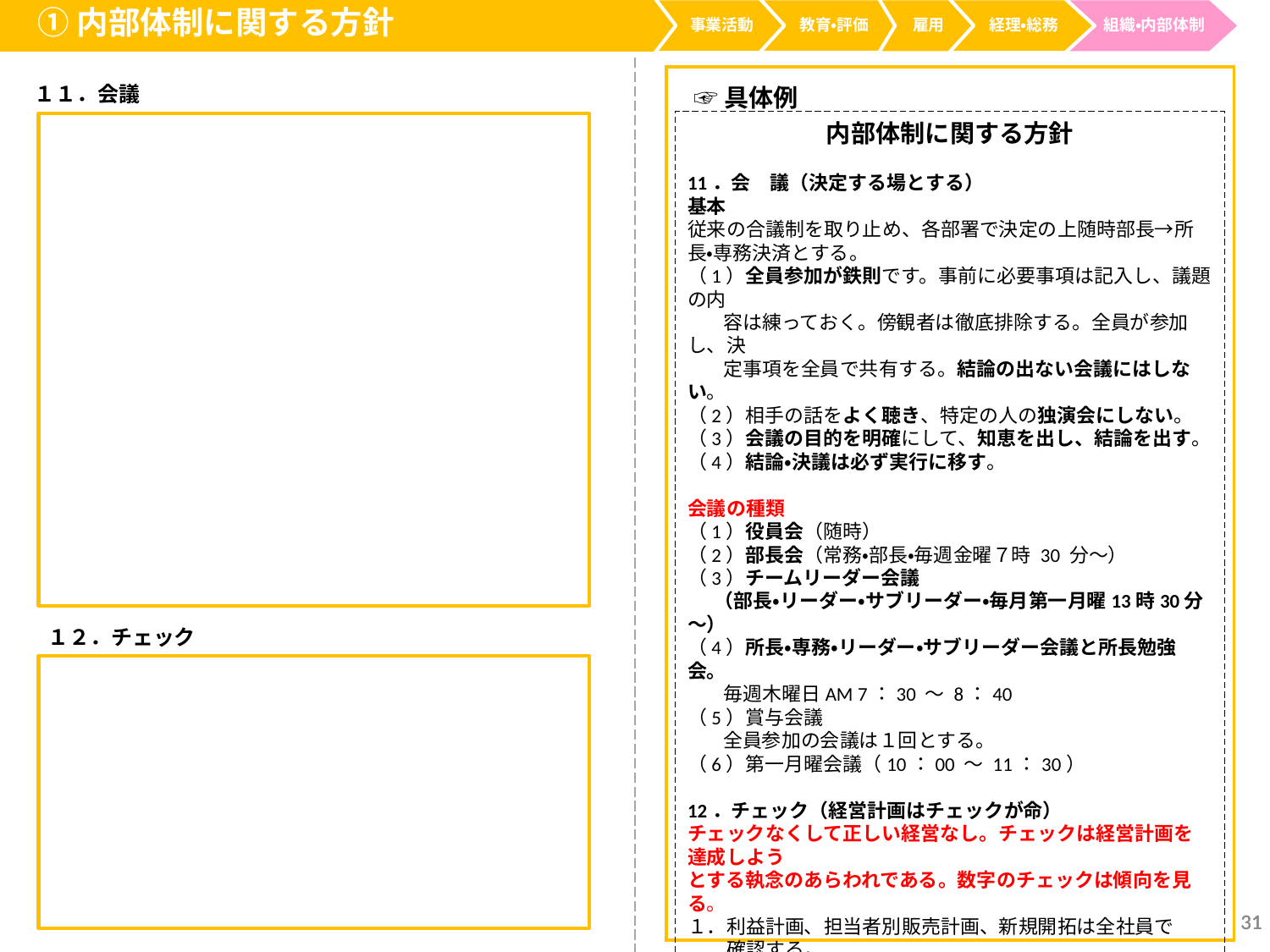

①内部体制に関する方針
事業活動
経理・総務
教育・評価
雇用
組織・内部体制

１１．会議
☞具体例
内部体制に関する方針

11．会　議（決定する場とする）
基本
従来の合議制を取り止め、各部署で決定の上随時部長→所長・専務決済とする。
（1）全員参加が鉄則です。事前に必要事項は記入し、議題の内
       容は練っておく。傍観者は徹底排除する。全員が参加し、決
       定事項を全員で共有する。結論の出ない会議にはしない。
（2）相手の話をよく聴き、特定の人の独演会にしない。
（3）会議の目的を明確にして、知恵を出し、結論を出す。
（4）結論・決議は必ず実行に移す。

会議の種類
（1）役員会（随時）
（2）部長会（常務・部長・毎週金曜７時 30 分～）
（3）チームリーダー会議
     （部長・リーダー・サブリーダー・毎月第一月曜13時30分～）
（4）所長・専務・リーダー・サブリーダー会議と所長勉強会。
       毎週木曜日AM 7：30 ～ 8：40
（5）賞与会議
       全員参加の会議は１回とする。
（6）第一月曜会議（10：00 ～ 11：30）

12．チェック（経営計画はチェックが命）
チェックなくして正しい経営なし。チェックは経営計画を達成しよう
とする執念のあらわれである。数字のチェックは傾向を見る。
１．利益計画、担当者別販売計画、新規開拓は全社員で
　　確認する。
２．チームリーダーと各担当者は１対１で月次決算の進行・個人
　　売上等を検討する。リーダーは部下とマンツーマンで話をでき
　　る場を設定し、月１回実行する。（仕事だけでなく、プライベー
　　トの事や悩みなども聴く。）

１２．チェック

31
31
31